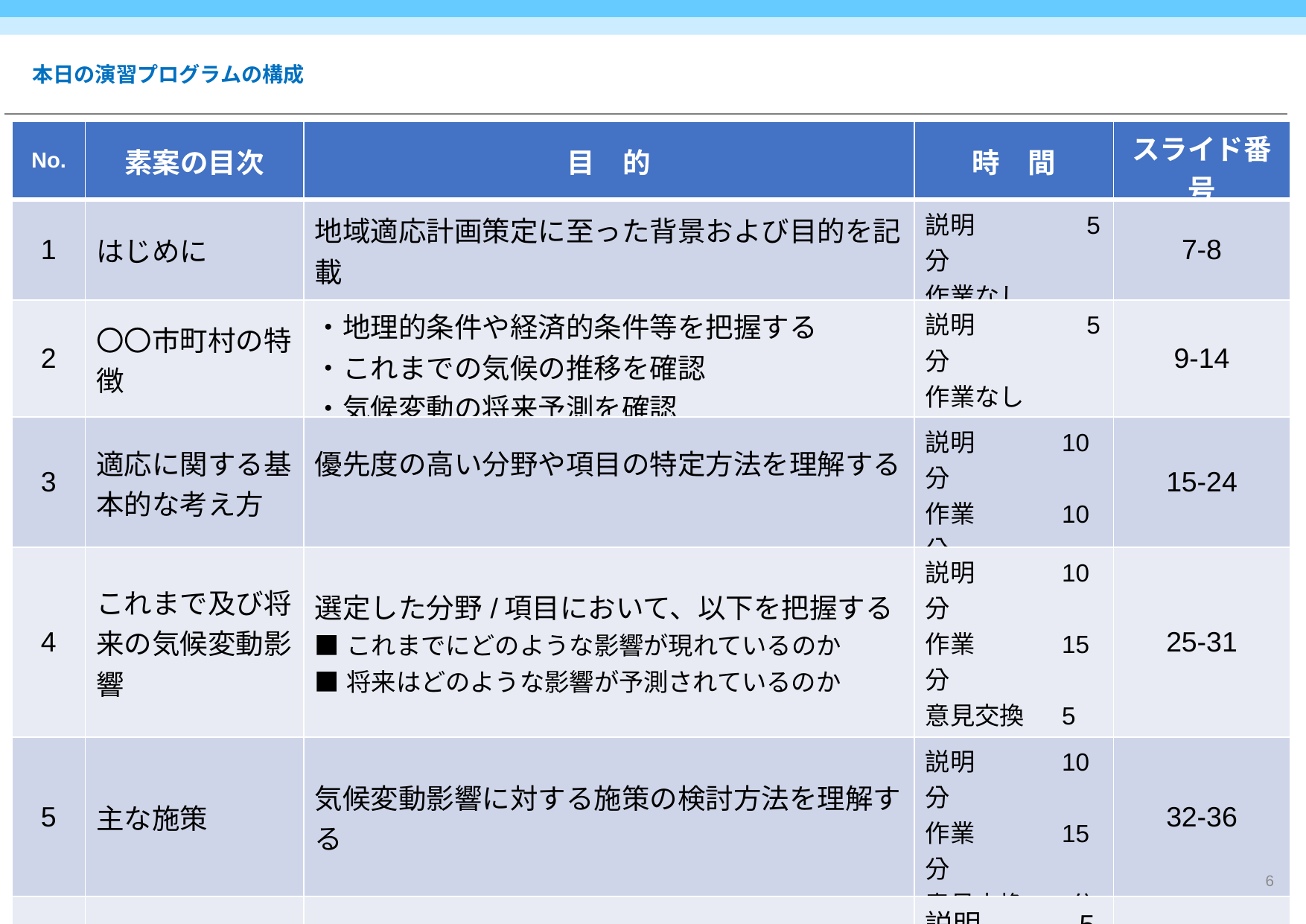

# 本日の演習プログラムの構成
| No. | 素案の目次 | 目　的 | 時　間 | スライド番号 |
| --- | --- | --- | --- | --- |
| 1 | はじめに | 地域適応計画策定に至った背景および目的を記載 | 説明　　　 　5分 作業なし | 7-8 |
| 2 | 〇〇市町村の特徴 | ・地理的条件や経済的条件等を把握する　 ・これまでの気候の推移を確認 ・気候変動の将来予測を確認 | 説明　　　 　5分 作業なし | 9-14 |
| 3 | 適応に関する基本的な考え方 | 優先度の高い分野や項目の特定方法を理解する | 説明　　 　10分 作業　　 　10分 | 15-24 |
| 4 | これまで及び将来の気候変動影響 | 選定した分野/項目において、以下を把握する ■これまでにどのような影響が現れているのか ■将来はどのような影響が予測されているのか | 説明　　 　10分 作業　　 　15分 意見交換 　5分 | 25-31 |
| 5 | 主な施策 | 気候変動影響に対する施策の検討方法を理解する | 説明　　 　10分 作業　　　 15分 意見交換 10分 | 32-36 |
| 6 | 後日行うこと | 市町村に戻られてから実施する事を把握する | 説明　　 　5分 作業なし | 37-45 |
|  |  |  | 計　　 100分 |  |
本資料を用いて説明しながら、ひな形の項目ごとに演習を進めて行きます。今日は紙に直接書き込む形なので、箇条書きが中心になるかと思いますが、後日、Wordの記載例を参考に文章として書き込み、ひな形（地域特性と適応策）を完成させます。また、グループ内で意見交換をしながら進めたいと思いますので、よろしくお願いいたします。
6